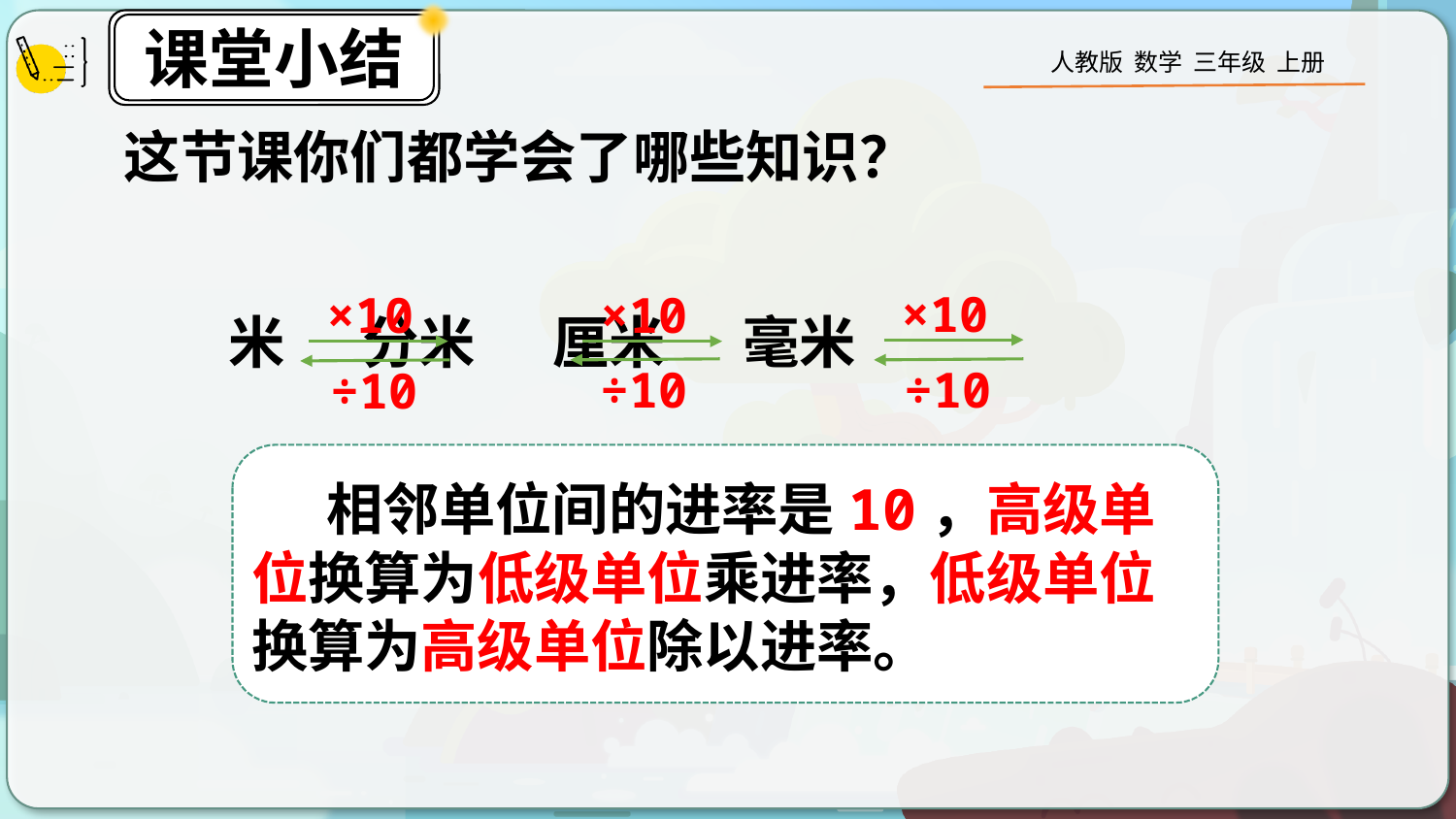

这节课你们都学会了哪些知识？
×10
×10
×10
米      分米      厘米      毫米
÷10
÷10
÷10

    相邻单位间的进率是10，高级单位换算为低级单位乘进率，低级单位换算为高级单位除以进率。